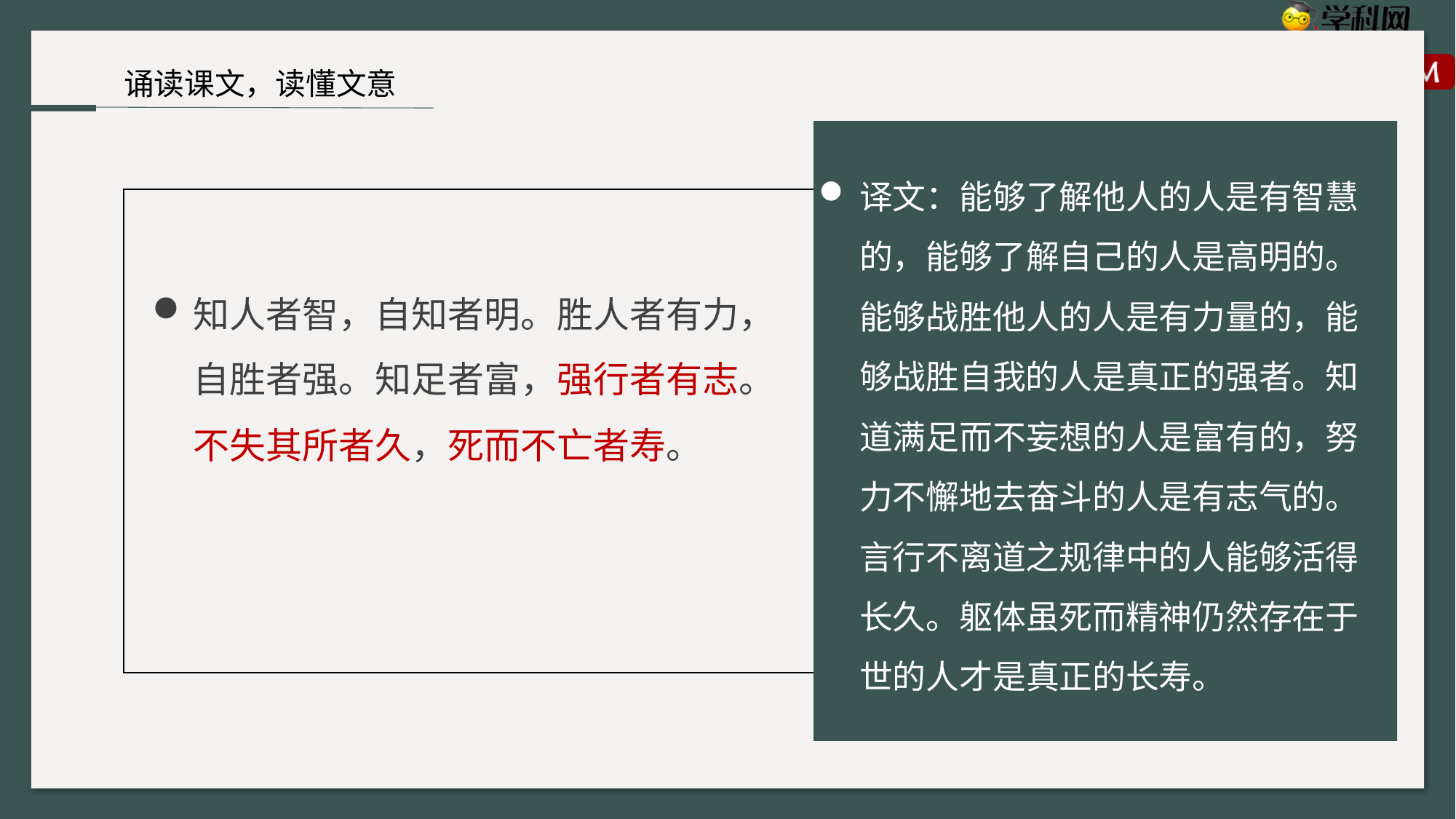

诵读课文，读懂文意

译文：能够了解他人的人是有智慧的，能够了解自己的人是高明的。能够战胜他人的人是有力量的，能够战胜自我的人是真正的强者。知道满足而不妄想的人是富有的，努力不懈地去奋斗的人是有志气的。言行不离道之规律中的人能够活得长久。躯体虽死而精神仍然存在于世的人才是真正的长寿。

知人者智，自知者明。胜人者有力，自胜者强。知足者富，强行者有志。不失其所者久，死而不亡者寿。